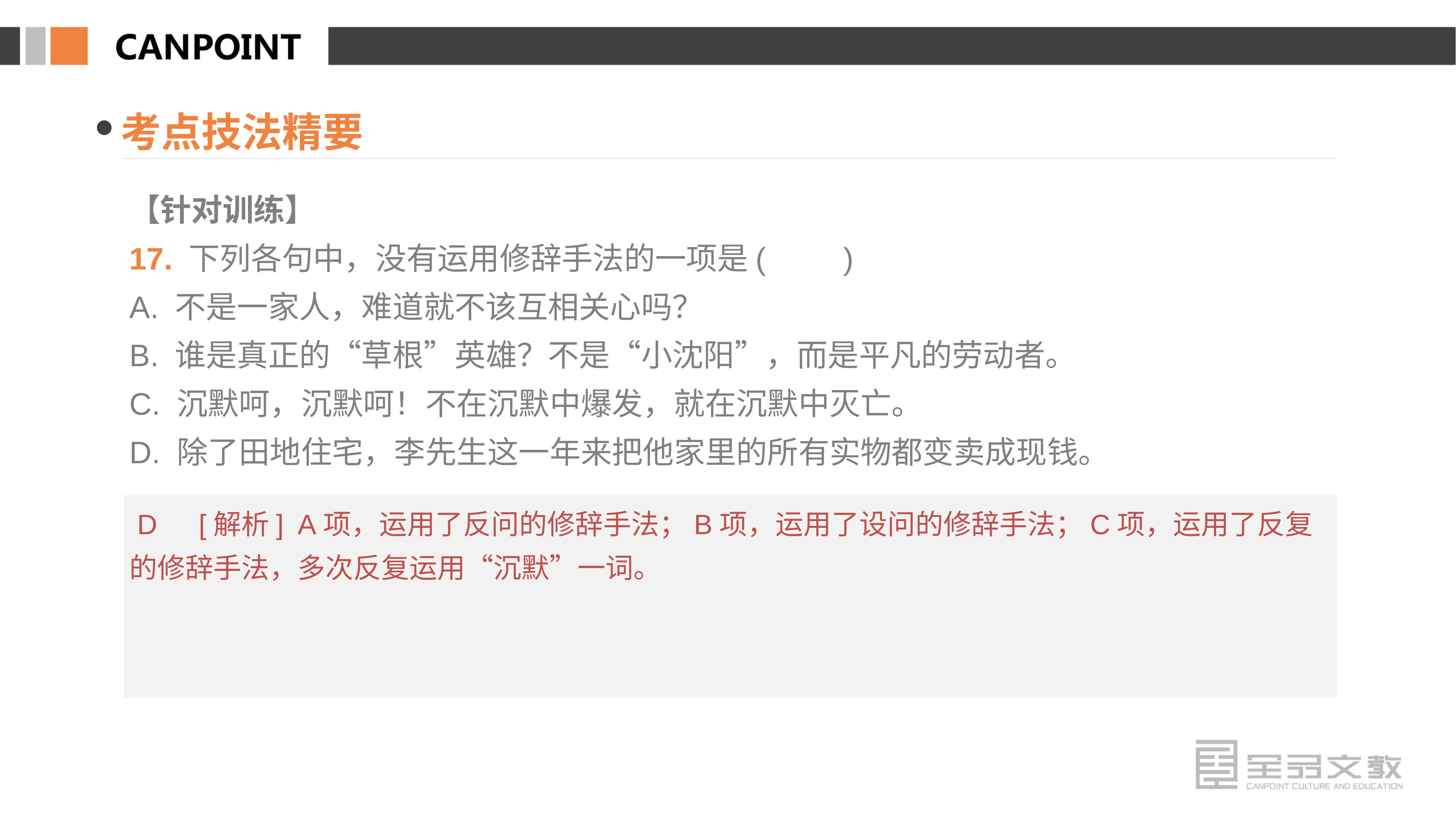

考点技法精要

【针对训练】
17. 下列各句中，没有运用修辞手法的一项是(　　)
A. 不是一家人，难道就不该互相关心吗？
B. 谁是真正的“草根”英雄？不是“小沈阳”，而是平凡的劳动者。
C. 沉默呵，沉默呵！不在沉默中爆发，就在沉默中灭亡。
D. 除了田地住宅，李先生这一年来把他家里的所有实物都变卖成现钱。
 D　[解析]  A项，运用了反问的修辞手法；B项，运用了设问的修辞手法；C项，运用了反复的修辞手法，多次反复运用“沉默”一词。